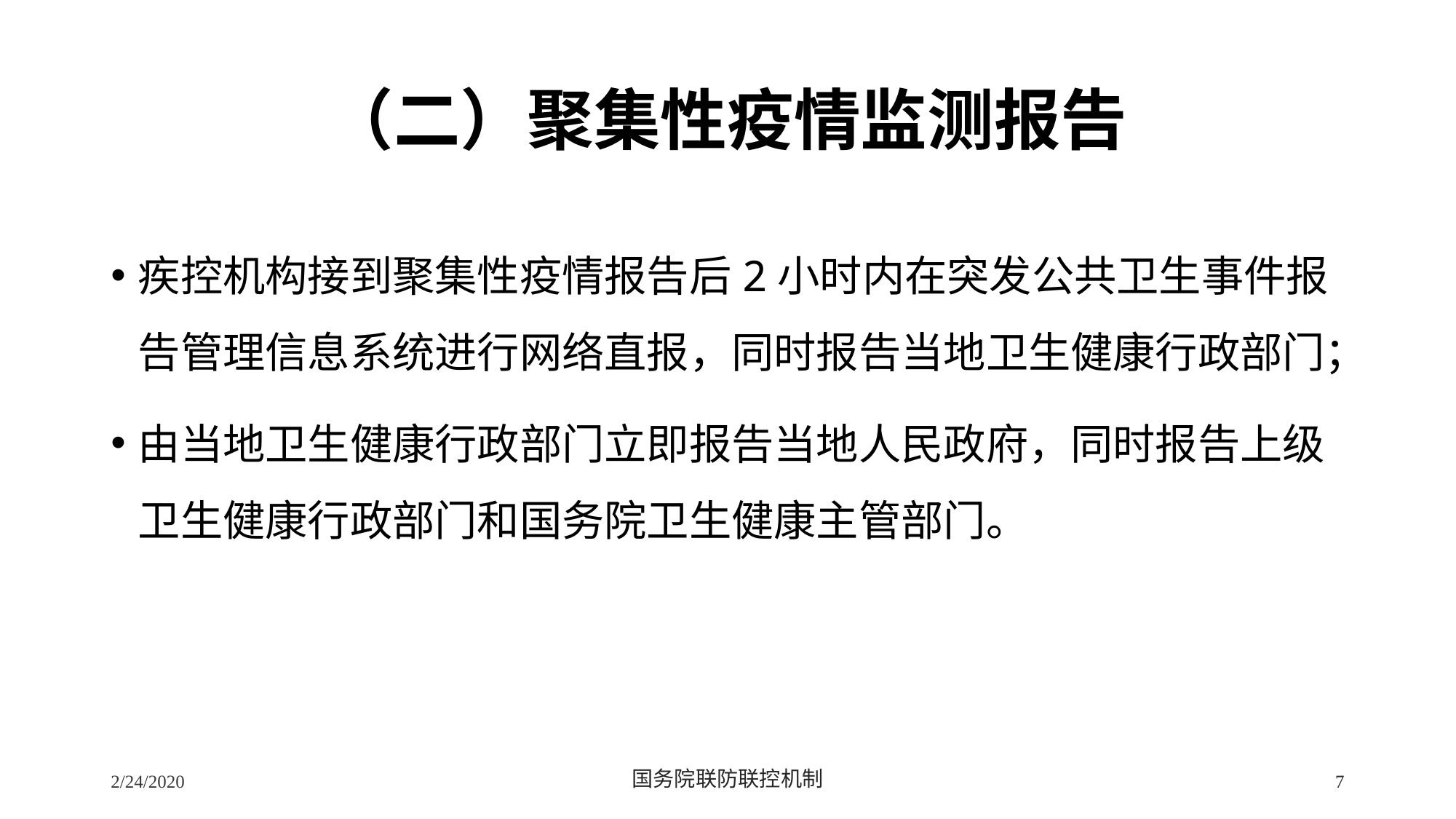

# （二）聚集性疫情监测报告
疾控机构接到聚集性疫情报告后2小时内在突发公共卫生事件报告管理信息系统进行网络直报，同时报告当地卫生健康行政部门；
由当地卫生健康行政部门立即报告当地人民政府，同时报告上级卫生健康行政部门和国务院卫生健康主管部门。
2/24/2020
国务院联防联控机制
7